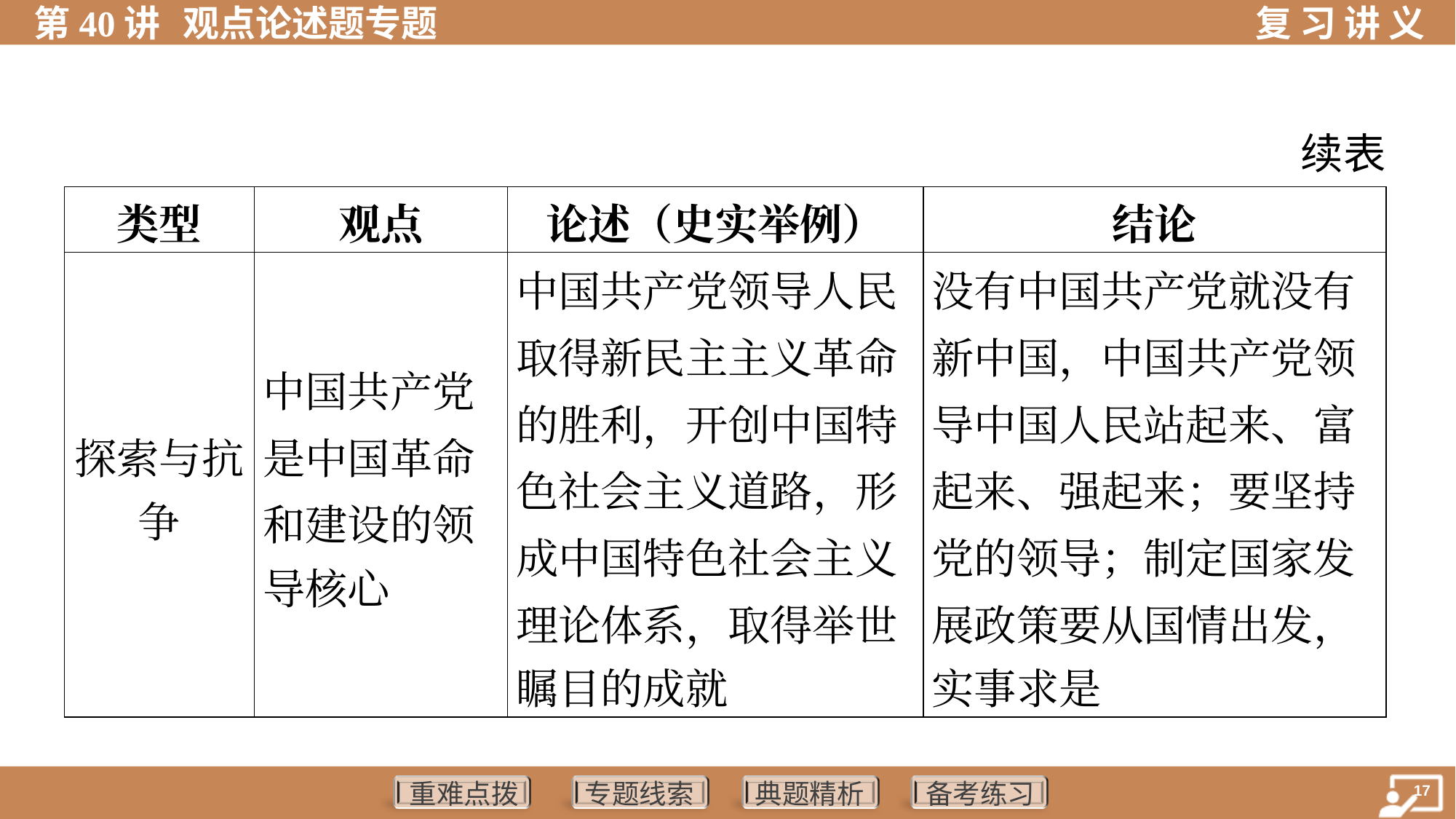

续表
| 类型 | 观点 | 论述（史实举例） | 结论 |
| --- | --- | --- | --- |
| 探索与抗 争 | 中国共产党 是中国革命 和建设的领 导核心 | 中国共产党领导人民 取得新民主主义革命 的胜利，开创中国特 色社会主义道路，形 成中国特色社会主义 理论体系，取得举世 瞩目的成就 | 没有中国共产党就没有 新中国，中国共产党领 导中国人民站起来、富 起来、强起来；要坚持 党的领导；制定国家发 展政策要从国情出发， 实事求是 |